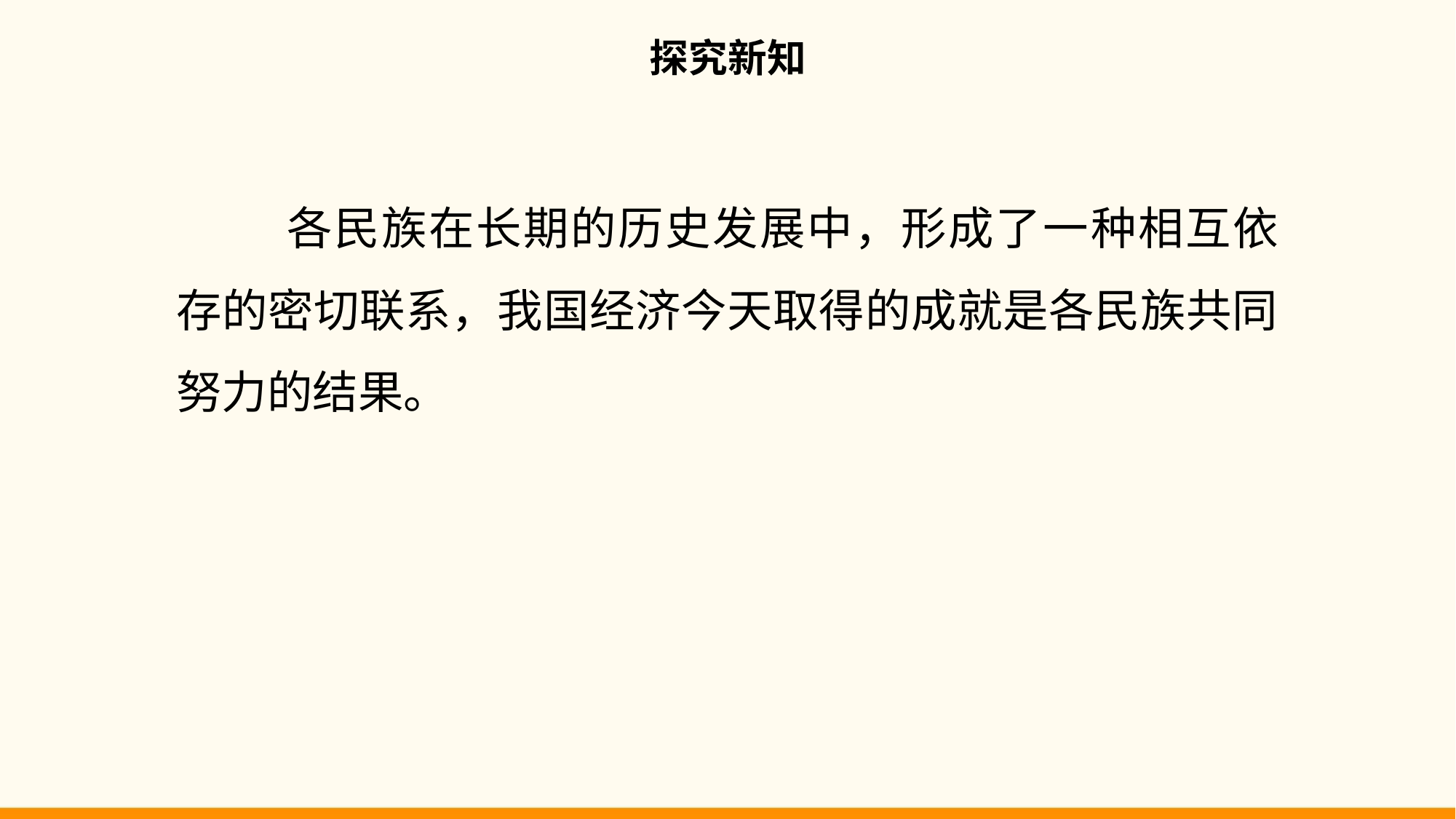

# 探究新知
 各民族在长期的历史发展中，形成了一种相互依存的密切联系，我国经济今天取得的成就是各民族共同努力的结果。